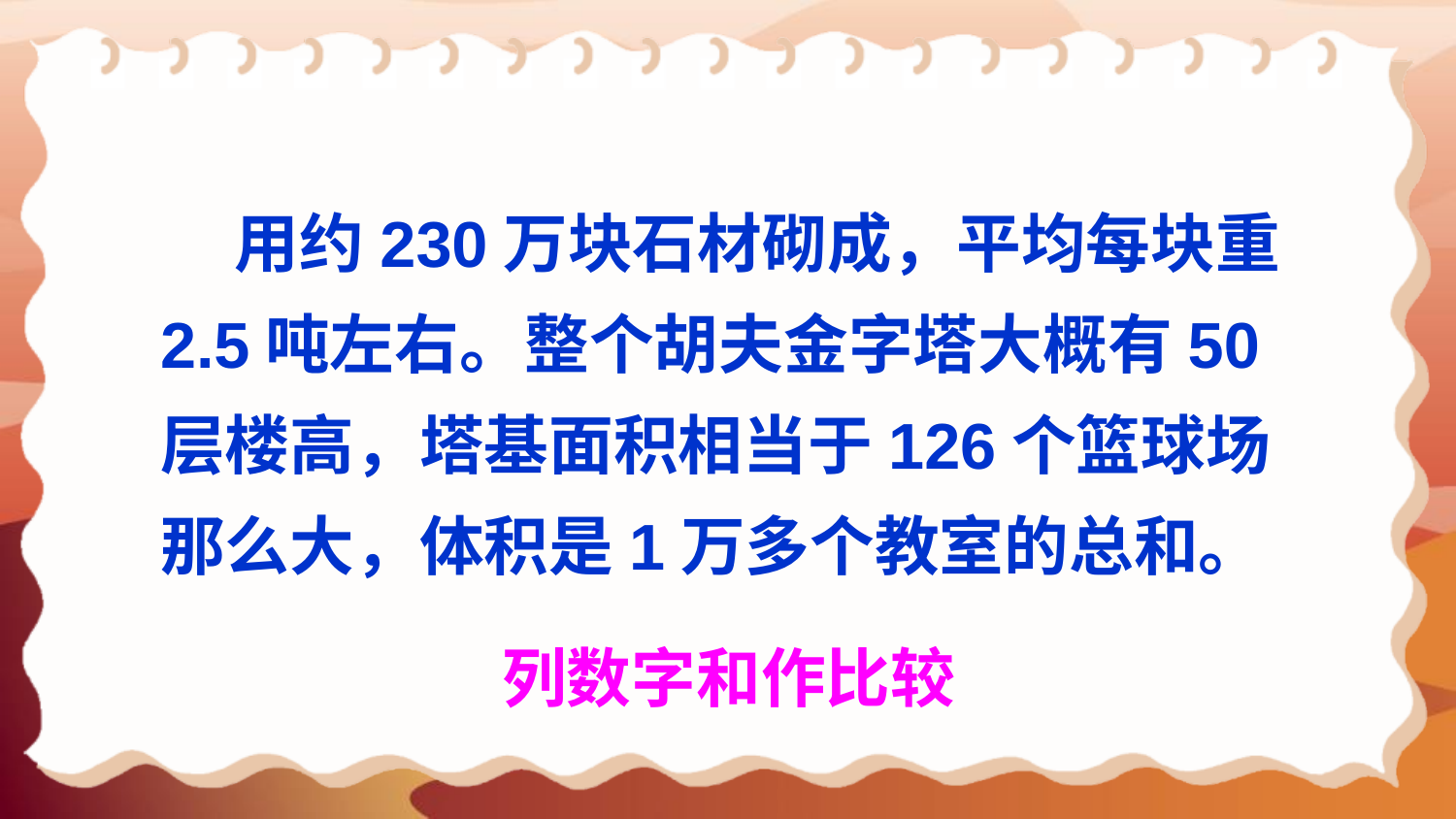

用约230万块石材砌成，平均每块重2.5吨左右。整个胡夫金字塔大概有50层楼高，塔基面积相当于126个篮球场那么大，体积是1万多个教室的总和。
列数字和作比较